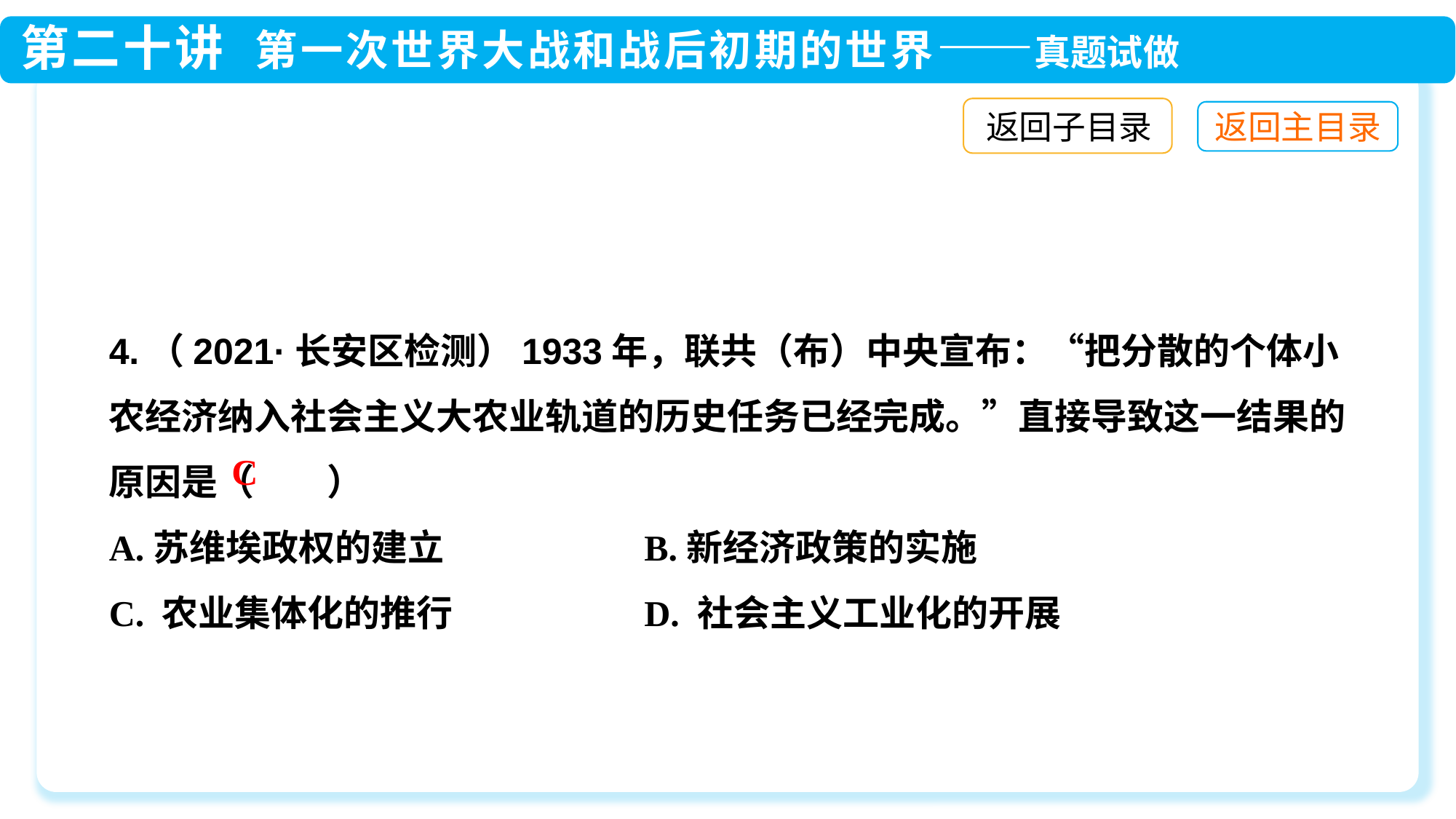

返回子目录
4.（2021·长安区检测）1933年，联共（布）中央宣布：“把分散的个体小农经济纳入社会主义大农业轨道的历史任务已经完成。”直接导致这一结果的原因是（　　）
A.苏维埃政权的建立	           B.新经济政策的实施
C. 农业集体化的推行	           D. 社会主义工业化的开展
C